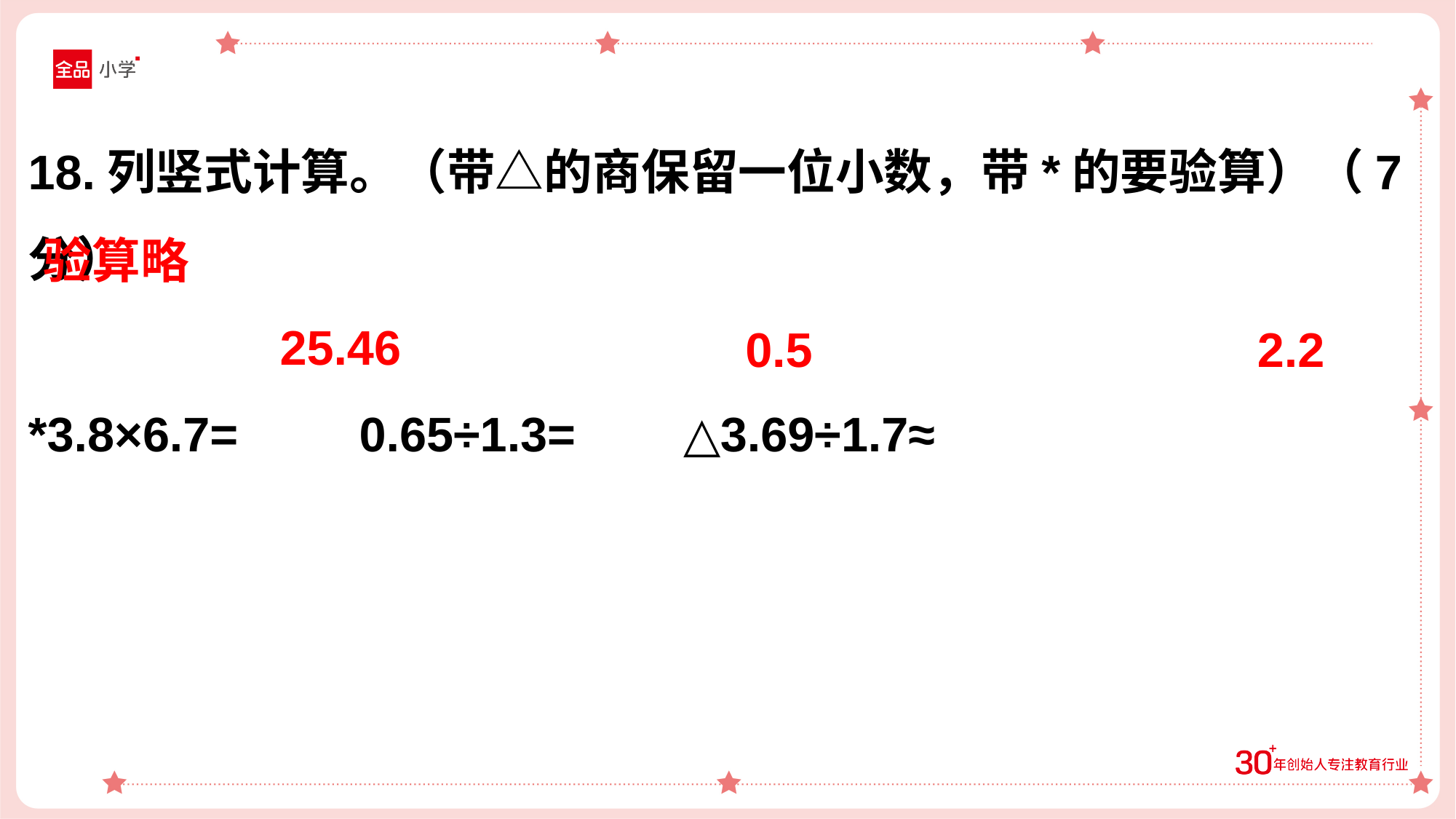

18.列竖式计算。（带△的商保留一位小数，带*的要验算）（7分）

*3.8×6.7=         0.65÷1.3=        △3.69÷1.7≈
验算略
25.46
0.5
2.2